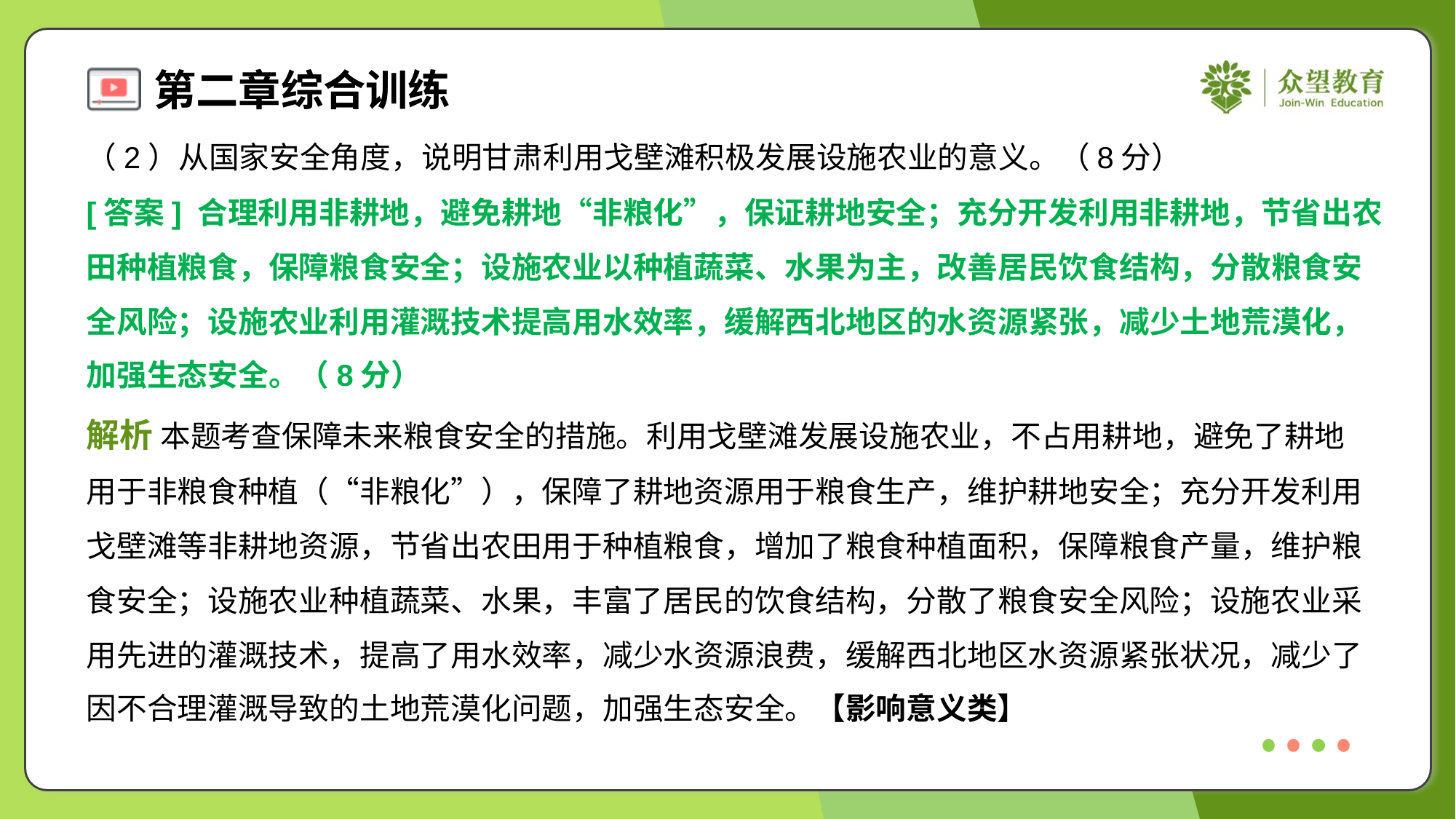

（2）从国家安全角度，说明甘肃利用戈壁滩积极发展设施农业的意义。（8分）
[答案] 合理利用非耕地，避免耕地“非粮化”，保证耕地安全；充分开发利用非耕地，节省出农
田种植粮食，保障粮食安全；设施农业以种植蔬菜、水果为主，改善居民饮食结构，分散粮食安
全风险；设施农业利用灌溉技术提高用水效率，缓解西北地区的水资源紧张，减少土地荒漠化，
加强生态安全。（8分）
解析 本题考查保障未来粮食安全的措施。利用戈壁滩发展设施农业，不占用耕地，避免了耕地
用于非粮食种植（“非粮化”），保障了耕地资源用于粮食生产，维护耕地安全；充分开发利用
戈壁滩等非耕地资源，节省出农田用于种植粮食，增加了粮食种植面积，保障粮食产量，维护粮
食安全；设施农业种植蔬菜、水果，丰富了居民的饮食结构，分散了粮食安全风险；设施农业采
用先进的灌溉技术，提高了用水效率，减少水资源浪费，缓解西北地区水资源紧张状况，减少了
因不合理灌溉导致的土地荒漠化问题，加强生态安全。【影响意义类】